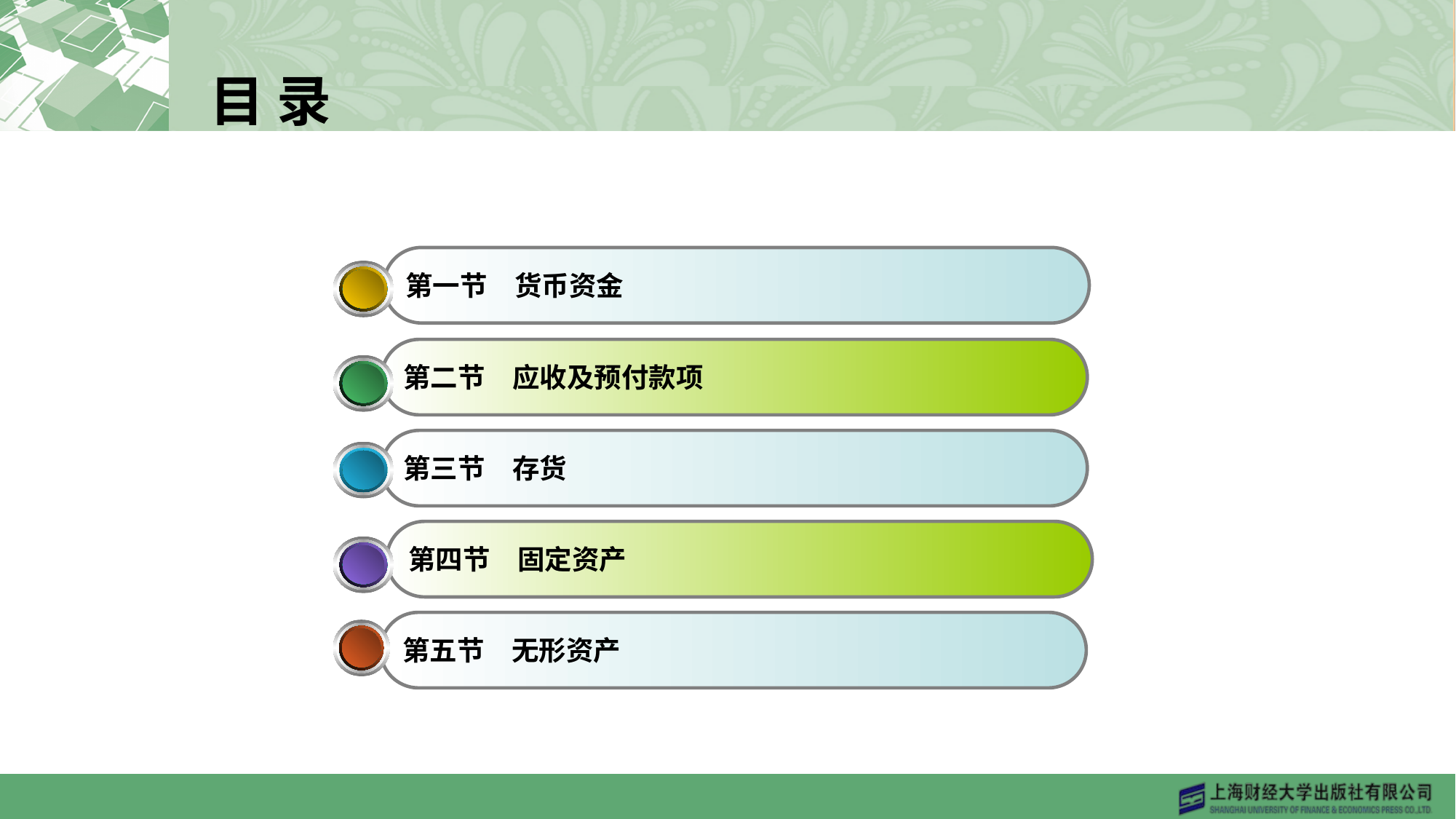

目 录
第一节　货币资金

第二节　应收及预付款项

第三节　存货

第四节　固定资产

第五节　无形资产